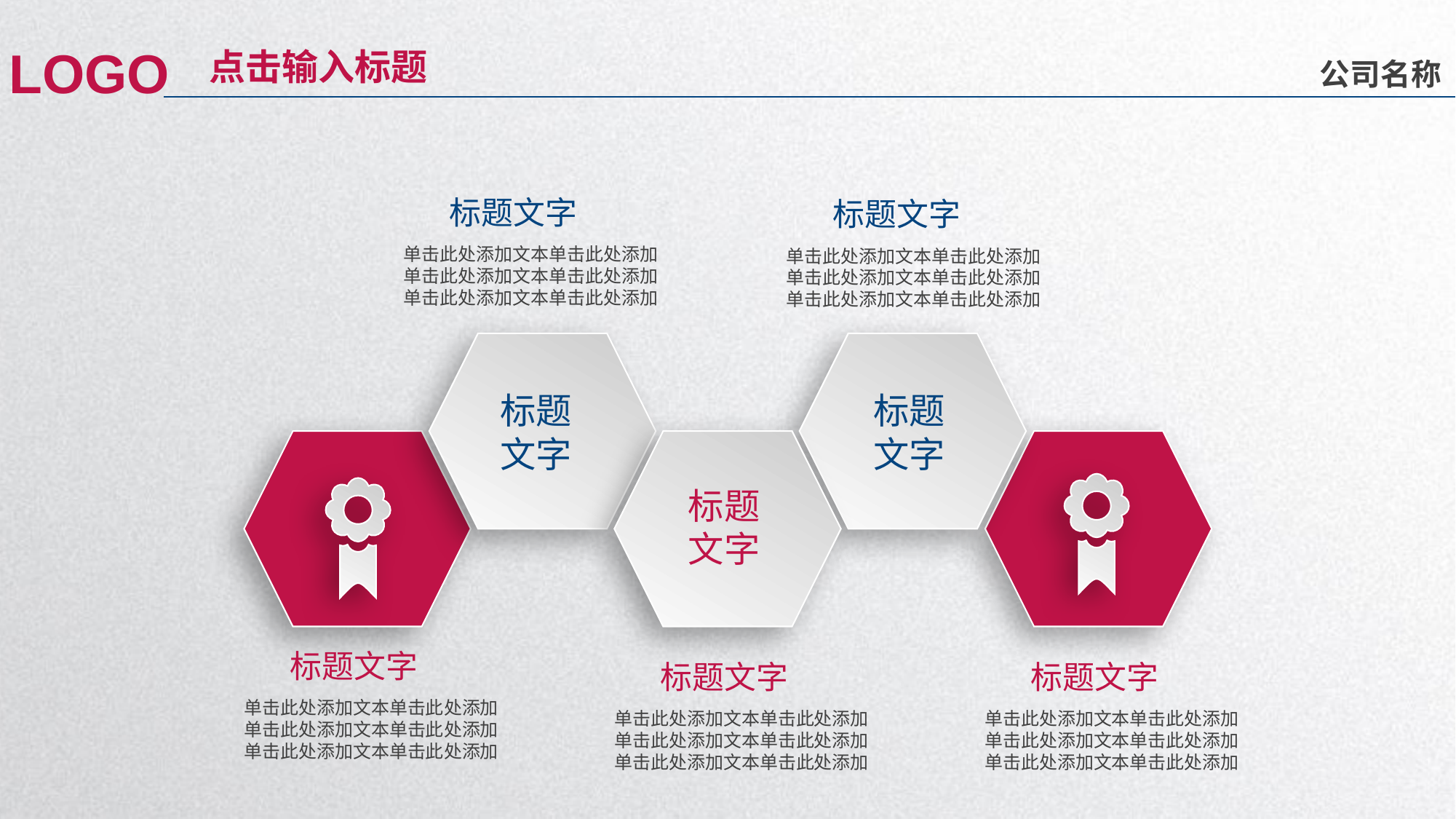

延迟符
LOGO
点击输入标题
公司名称
标题文字
单击此处添加文本单击此处添加
单击此处添加文本单击此处添加
单击此处添加文本单击此处添加
标题文字
单击此处添加文本单击此处添加
单击此处添加文本单击此处添加
单击此处添加文本单击此处添加

标题
文字

标题
文字

标题
文字

标题文字
单击此处添加文本单击此处添加
单击此处添加文本单击此处添加
单击此处添加文本单击此处添加
标题文字
单击此处添加文本单击此处添加
单击此处添加文本单击此处添加
单击此处添加文本单击此处添加
标题文字
单击此处添加文本单击此处添加
单击此处添加文本单击此处添加
单击此处添加文本单击此处添加